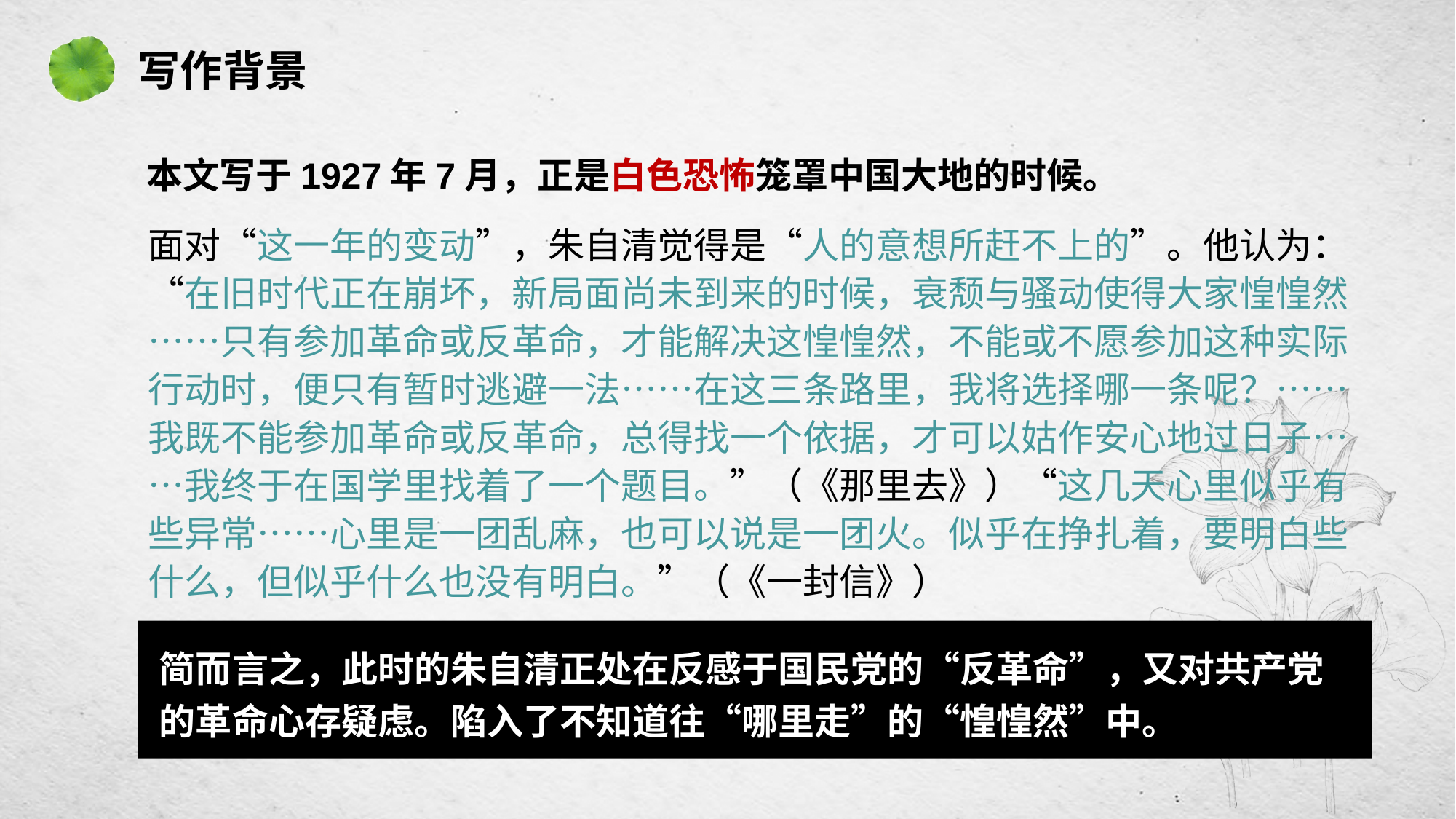

写作背景
本文写于1927年7月，正是白色恐怖笼罩中国大地的时候。
面对“这一年的变动”，朱自清觉得是“人的意想所赶不上的”。他认为：“在旧时代正在崩坏，新局面尚未到来的时候，衰颓与骚动使得大家惶惶然……只有参加革命或反革命，才能解决这惶惶然，不能或不愿参加这种实际行动时，便只有暂时逃避一法……在这三条路里，我将选择哪一条呢？……我既不能参加革命或反革命，总得找一个依据，才可以姑作安心地过日子……我终于在国学里找着了一个题目。”（《那里去》）“这几天心里似乎有些异常……心里是一团乱麻，也可以说是一团火。似乎在挣扎着，要明白些什么，但似乎什么也没有明白。”（《一封信》）
简而言之，此时的朱自清正处在反感于国民党的“反革命”，又对共产党的革命心存疑虑。陷入了不知道往“哪里走”的“惶惶然”中。